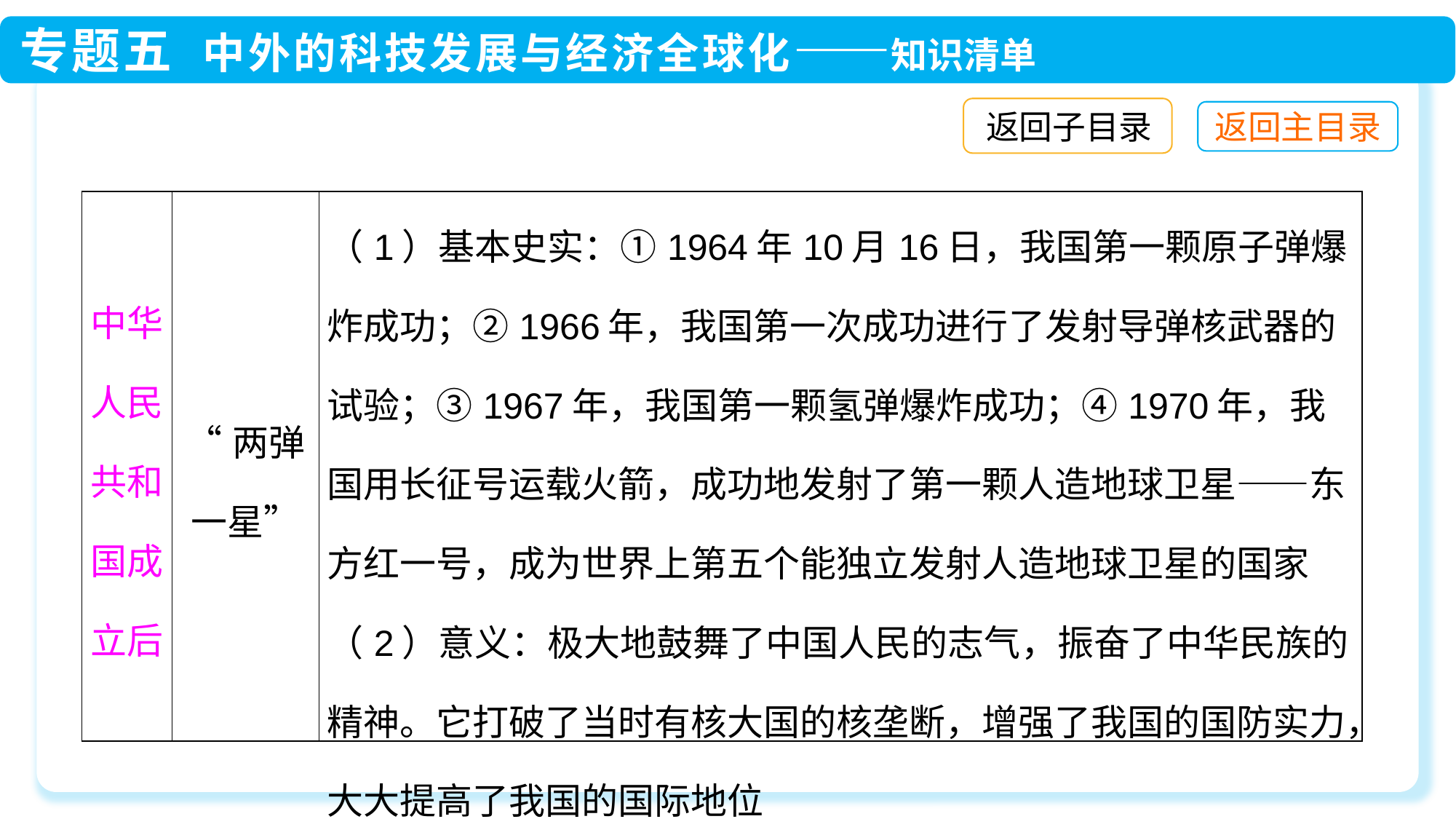

返回子目录
| 中华人民共和国成立后 | “两弹一星” | （1）基本史实：①1964年10月16日，我国第一颗原子弹爆炸成功；②1966年，我国第一次成功进行了发射导弹核武器的试验；③1967年，我国第一颗氢弹爆炸成功；④1970年，我国用长征号运载火箭，成功地发射了第一颗人造地球卫星——东方红一号，成为世界上第五个能独立发射人造地球卫星的国家 （2）意义：极大地鼓舞了中国人民的志气，振奋了中华民族的精神。它打破了当时有核大国的核垄断，增强了我国的国防实力，大大提高了我国的国际地位 |
| --- | --- | --- |